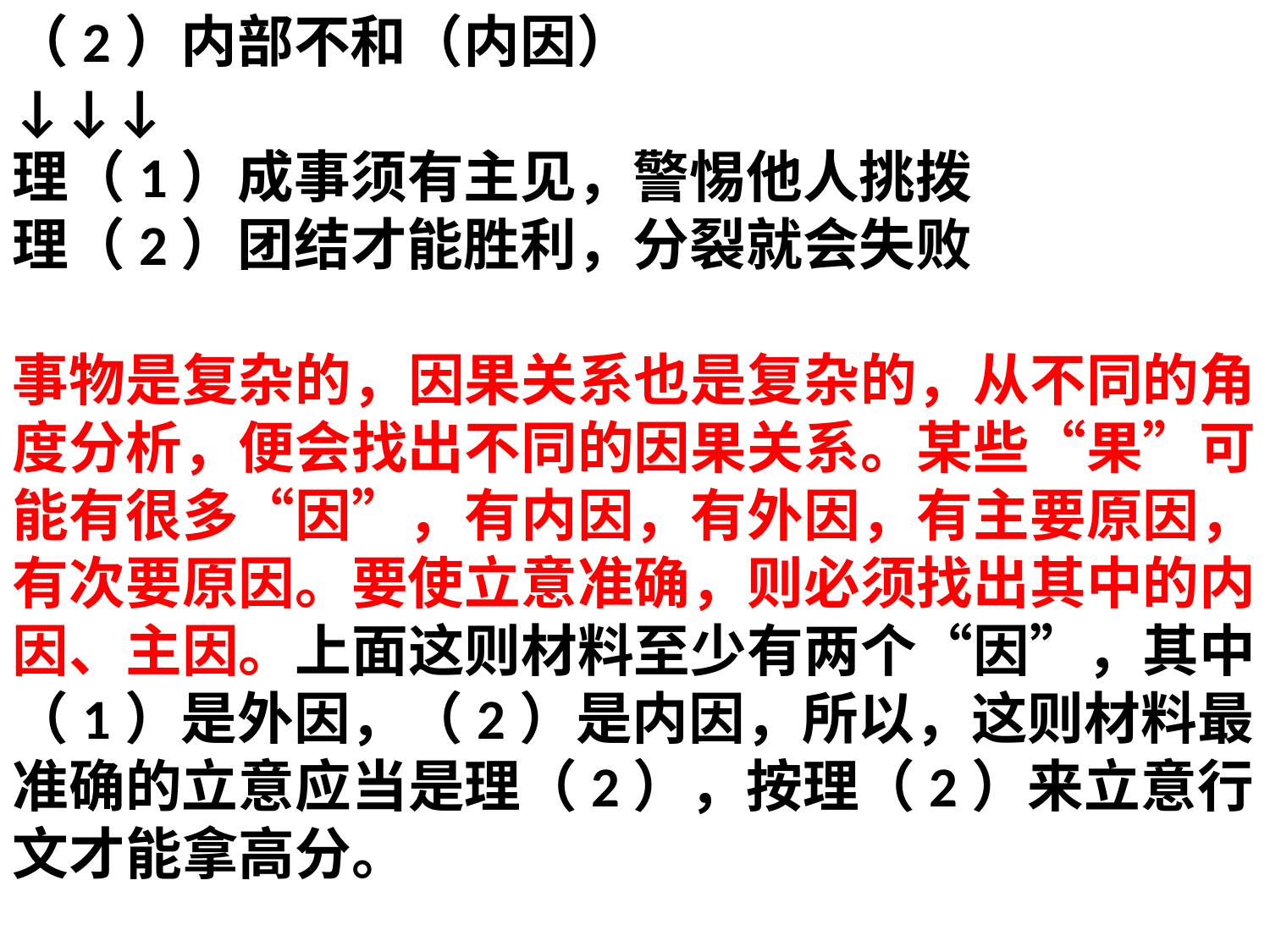

（2）内部不和（内因）
↓↓↓
理（1）成事须有主见，警惕他人挑拨
理（2）团结才能胜利，分裂就会失败

事物是复杂的，因果关系也是复杂的，从不同的角度分析，便会找出不同的因果关系。某些“果”可能有很多“因”，有内因，有外因，有主要原因，有次要原因。要使立意准确，则必须找出其中的内因、主因。上面这则材料至少有两个“因”，其中（1）是外因，（2）是内因，所以，这则材料最准确的立意应当是理（2），按理（2）来立意行文才能拿高分。